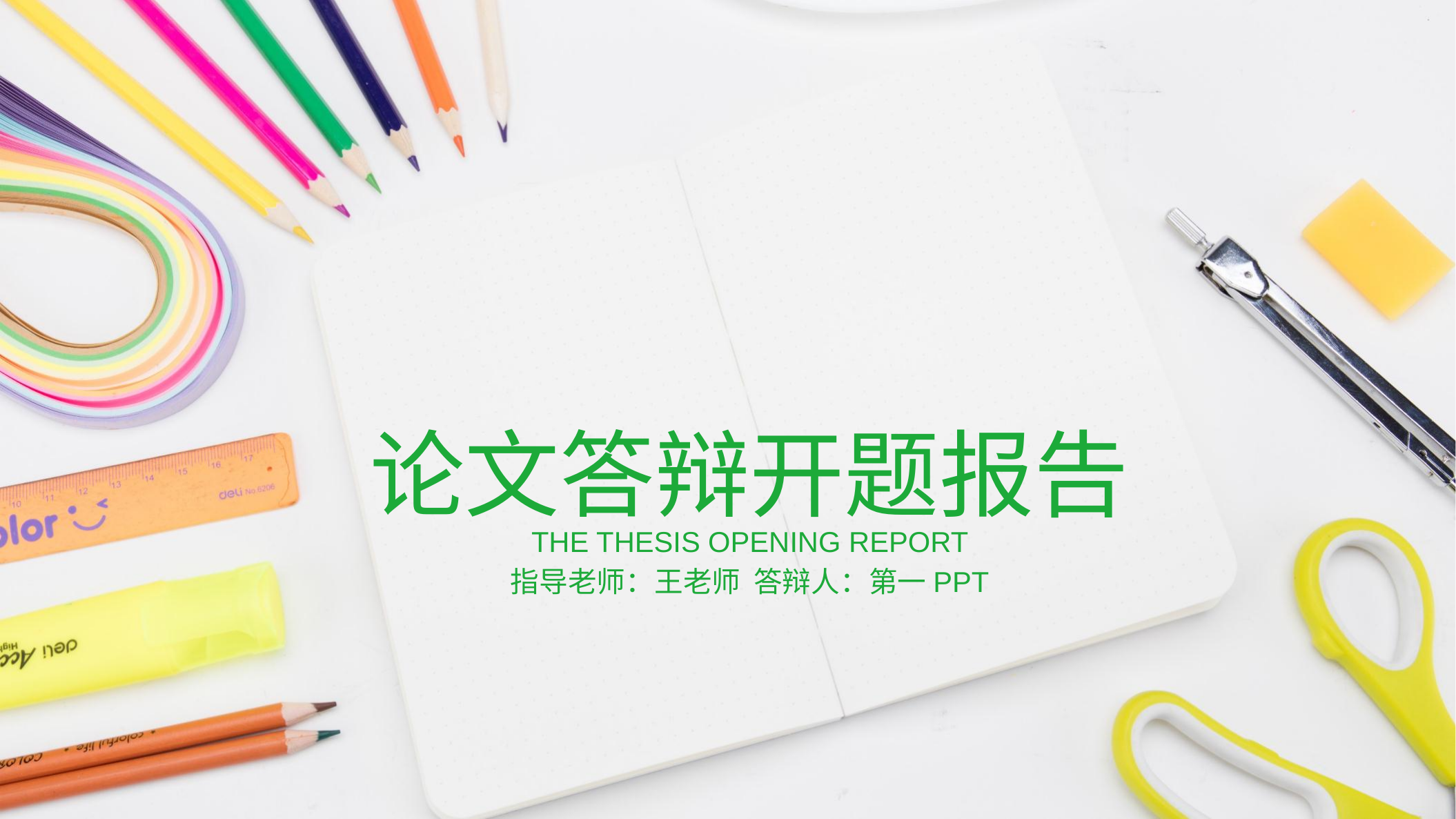

论文答辩开题报告
THE THESIS OPENING REPORT
指导老师：王老师  答辩人：第一PPT